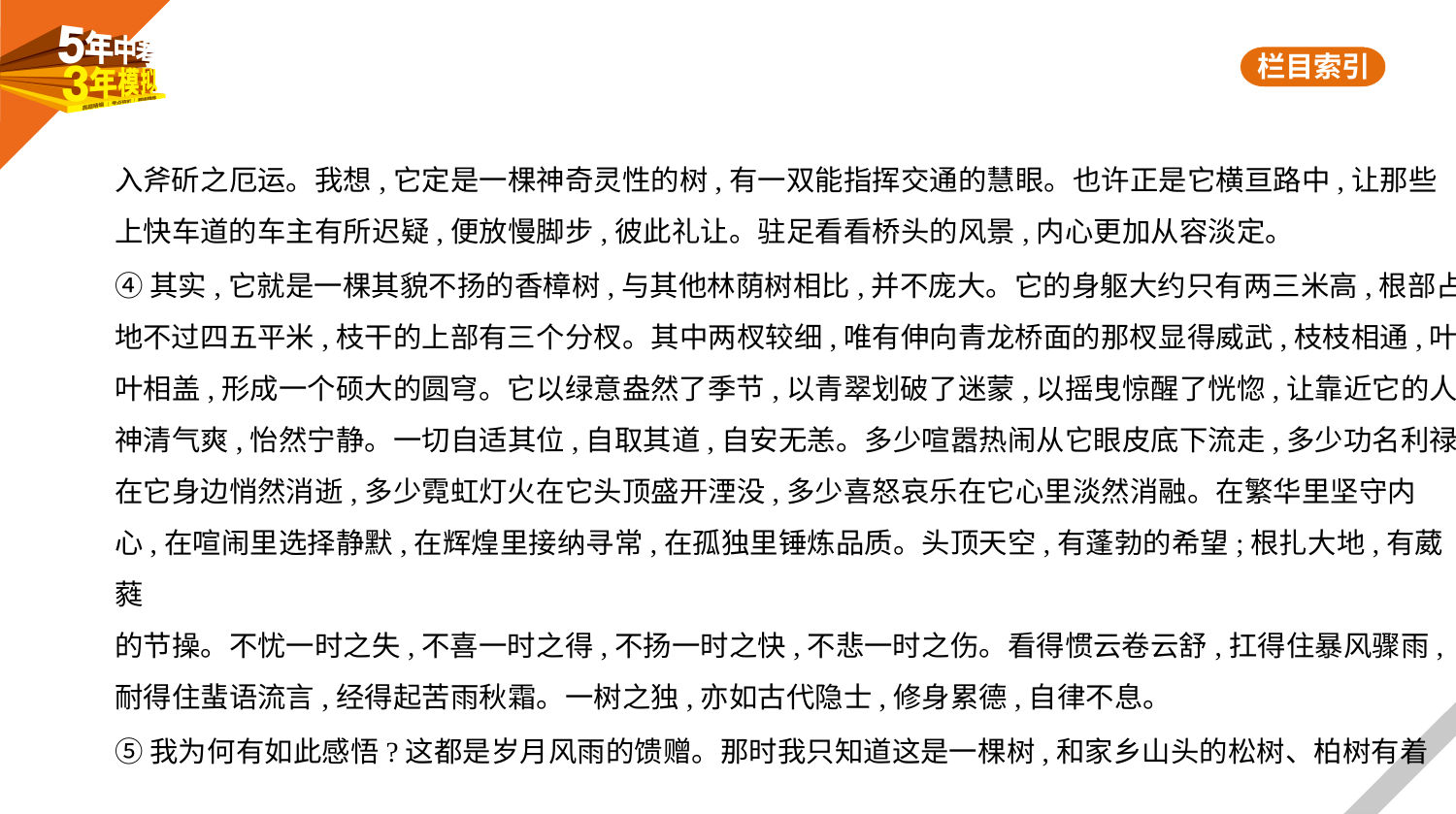

入斧斫之厄运。我想,它定是一棵神奇灵性的树,有一双能指挥交通的慧眼。也许正是它横亘路中,让那些
上快车道的车主有所迟疑,便放慢脚步,彼此礼让。驻足看看桥头的风景,内心更加从容淡定。
④其实,它就是一棵其貌不扬的香樟树,与其他林荫树相比,并不庞大。它的身躯大约只有两三米高,根部占
地不过四五平米,枝干的上部有三个分杈。其中两杈较细,唯有伸向青龙桥面的那杈显得威武,枝枝相通,叶
叶相盖,形成一个硕大的圆穹。它以绿意盎然了季节,以青翠划破了迷蒙,以摇曳惊醒了恍惚,让靠近它的人
神清气爽,怡然宁静。一切自适其位,自取其道,自安无恙。多少喧嚣热闹从它眼皮底下流走,多少功名利禄
在它身边悄然消逝,多少霓虹灯火在它头顶盛开湮没,多少喜怒哀乐在它心里淡然消融。在繁华里坚守内
心,在喧闹里选择静默,在辉煌里接纳寻常,在孤独里锤炼品质。头顶天空,有蓬勃的希望;根扎大地,有葳蕤
的节操。不忧一时之失,不喜一时之得,不扬一时之快,不悲一时之伤。看得惯云卷云舒,扛得住暴风骤雨,
耐得住蜚语流言,经得起苦雨秋霜。一树之独,亦如古代隐士,修身累德,自律不息。
⑤我为何有如此感悟?这都是岁月风雨的馈赠。那时我只知道这是一棵树,和家乡山头的松树、柏树有着